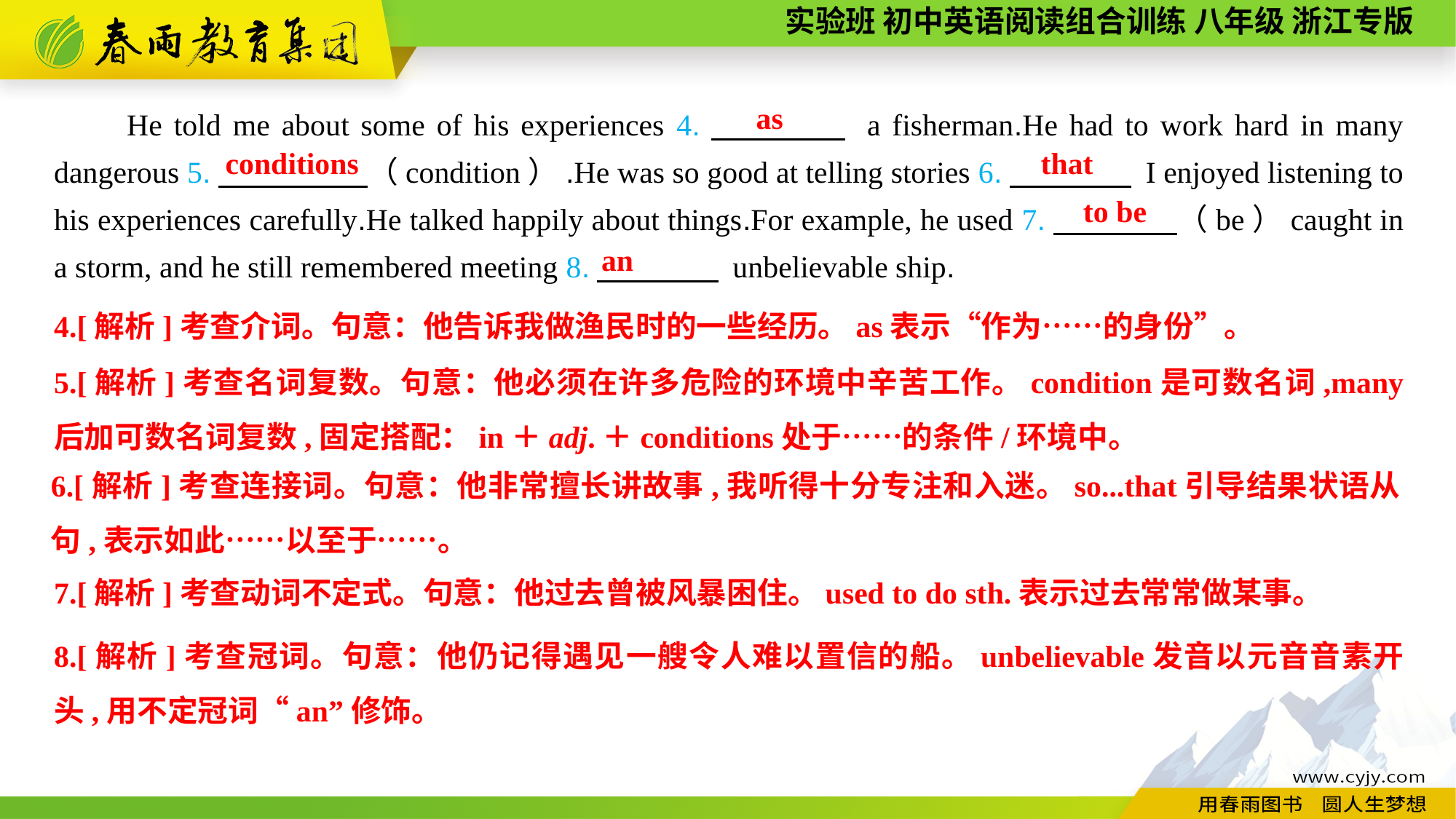

He told me about some of his experiences 4.　　　　 a fisherman.He had to work hard in many dangerous 5.　　    　　（condition）.He was so good at telling stories 6.　　　　 I enjoyed listening to his experiences carefully.He talked happily about things.For example, he used 7.　　　　（be）caught in a storm, and he still remembered meeting 8.　　　　 unbelievable ship.
as
that
conditions
 to be
an
4.[解析]考查介词。句意：他告诉我做渔民时的一些经历。as表示“作为……的身份”。
5.[解析]考查名词复数。句意：他必须在许多危险的环境中辛苦工作。condition是可数名词,many 后加可数名词复数,固定搭配：in＋adj.＋conditions处于……的条件/环境中。
6.[解析]考查连接词。句意：他非常擅长讲故事,我听得十分专注和入迷。so...that引导结果状语从句,表示如此……以至于……。
7.[解析]考查动词不定式。句意：他过去曾被风暴困住。used to do sth.表示过去常常做某事。
8.[解析]考查冠词。句意：他仍记得遇见一艘令人难以置信的船。unbelievable发音以元音音素开头,用不定冠词“an”修饰。